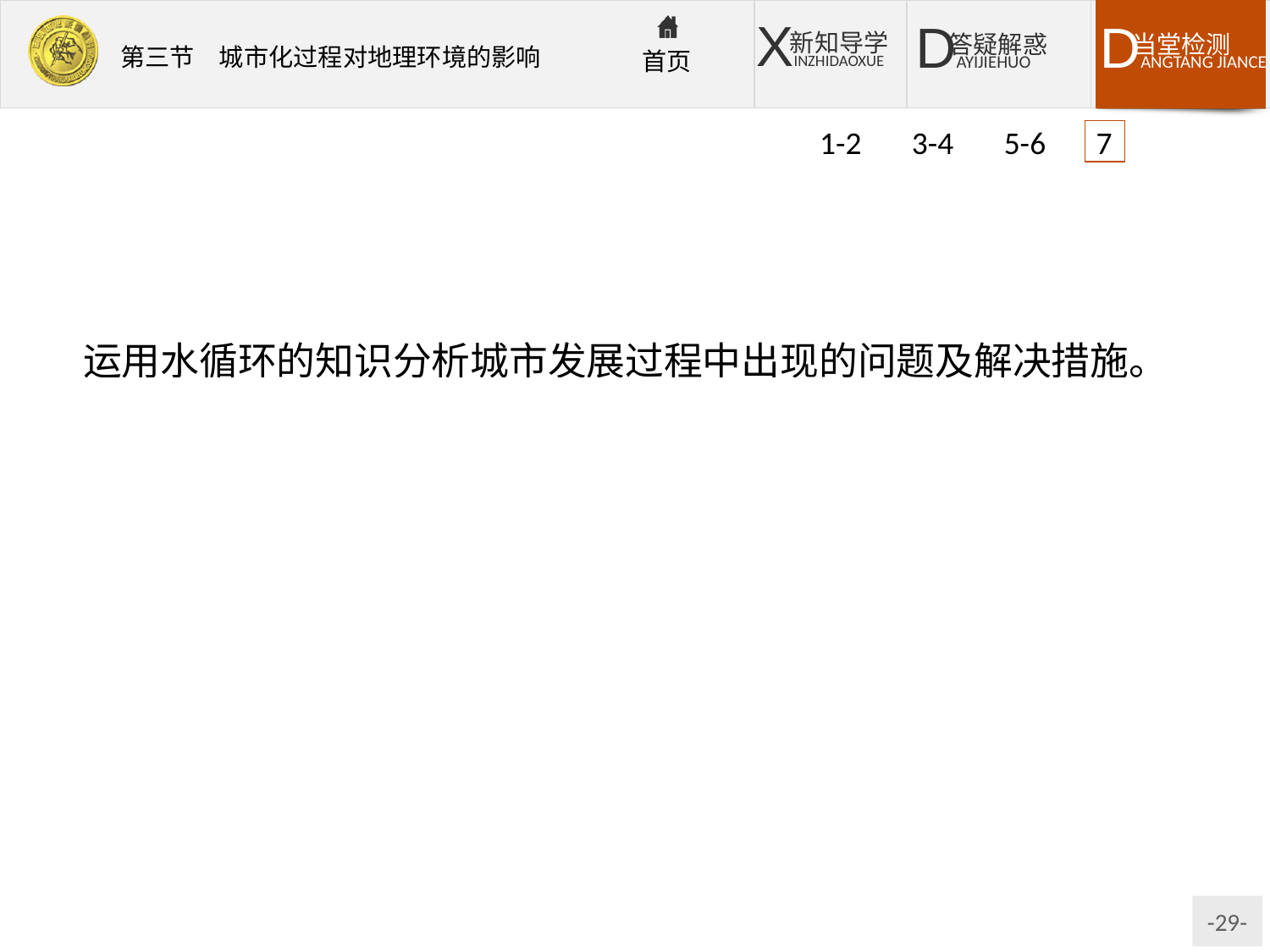

1-2       3-4       5-6       7

运用水循环的知识分析城市发展过程中出现的问题及解决措施。
解析首先要根据统计图信息概括存在的问题;解决措施要“对症下药”,从下渗和排水两方面找出相应的措施。
答案问题:城市硬化面积大,雨水下渗量少;地表径流增大,易形成城市洪涝。措施:植树种草,增大绿地面积;使用渗水砖,增加雨水的下渗;完善城市排水系统,整修城市河道,加速雨水的排泄。